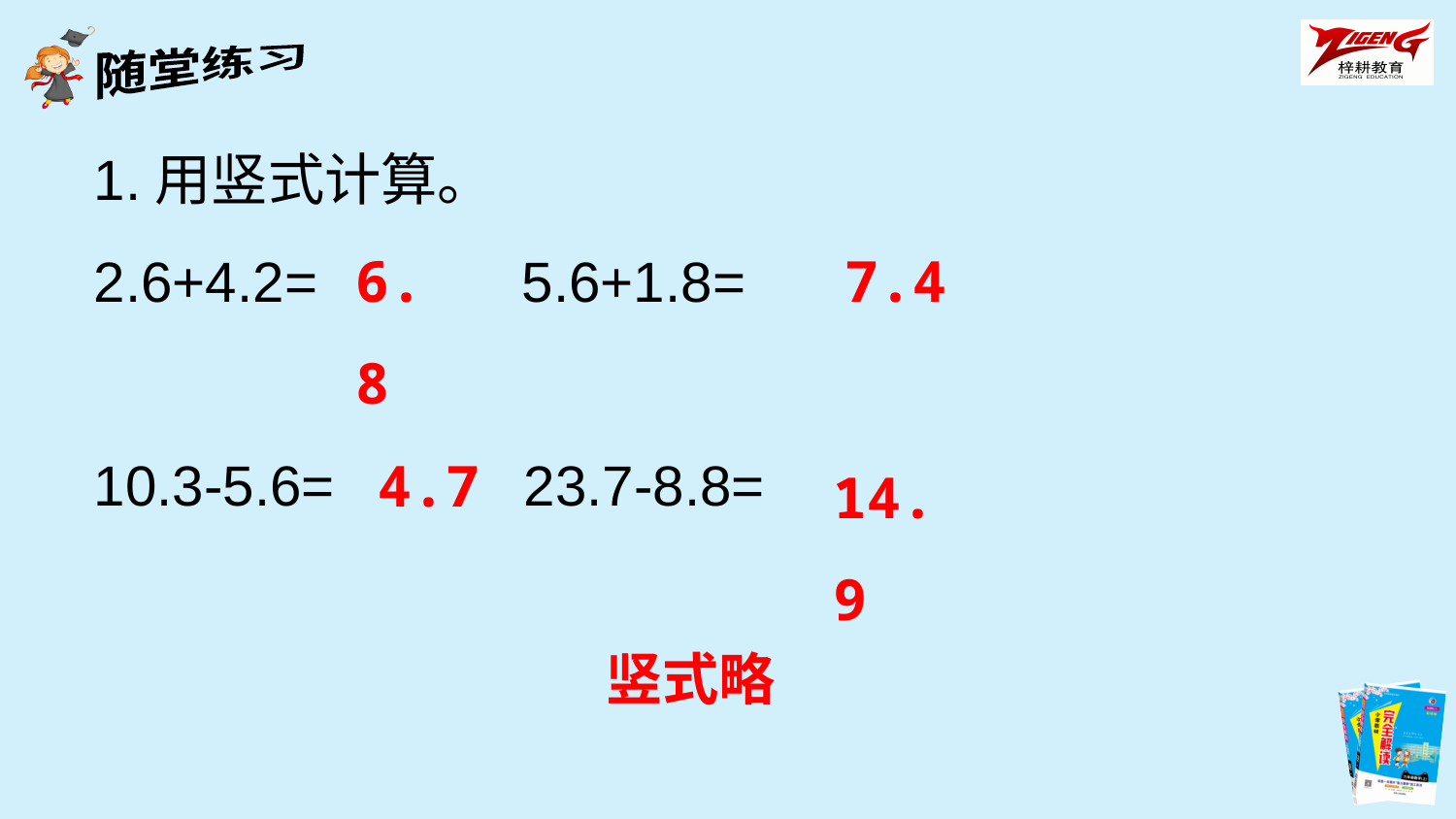

1.用竖式计算。
2.6+4.2=             5.6+1.8=

10.3-5.6=            23.7-8.8=

6.8
7.4
4.7
14.9
竖式略